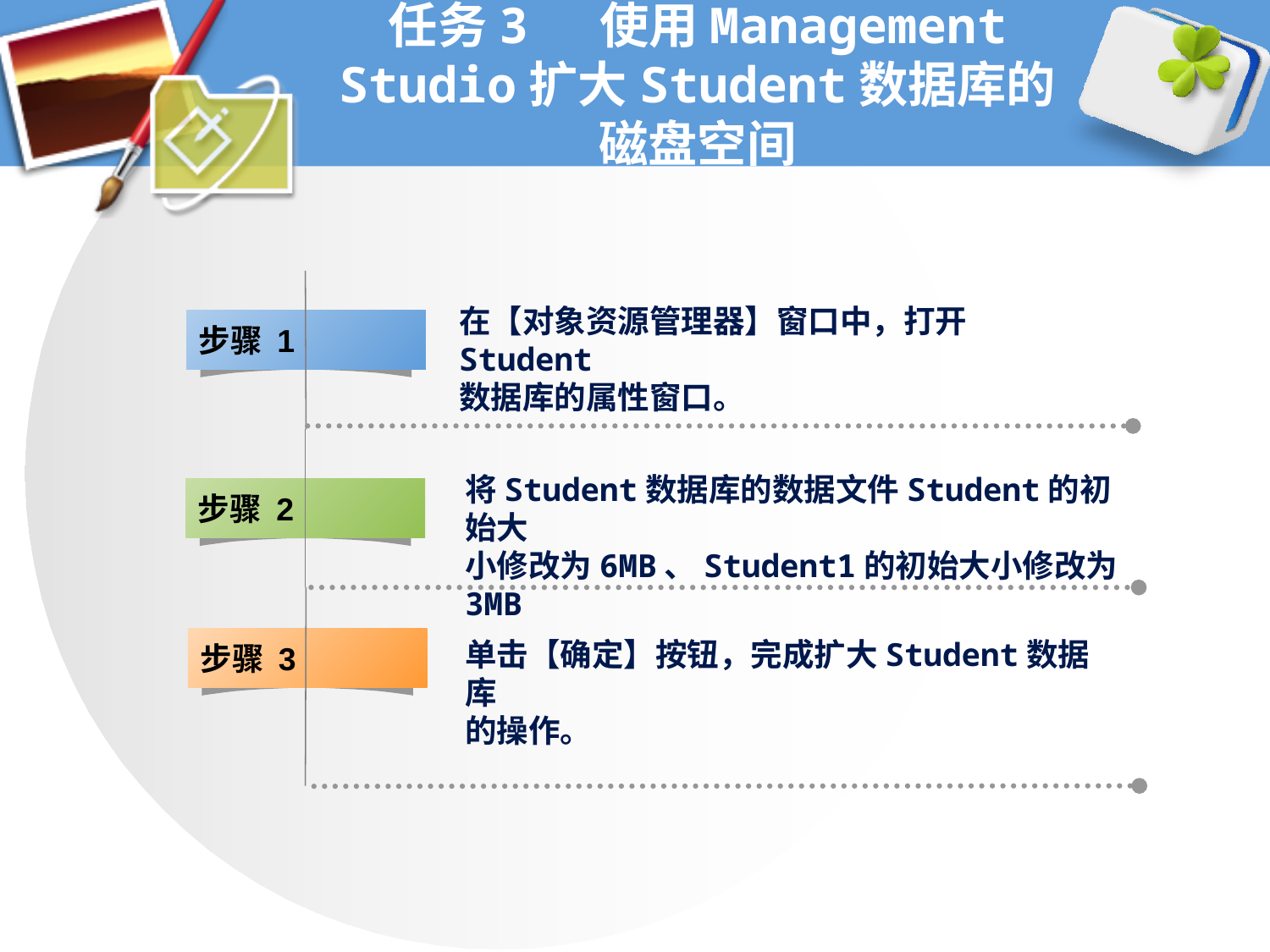

# 任务3  使用Management Studio扩大Student数据库的磁盘空间
在【对象资源管理器】窗口中，打开Student
数据库的属性窗口。
步骤 1

将Student数据库的数据文件Student的初始大
小修改为6MB、Student1的初始大小修改为3MB
步骤 2

步骤 3

单击【确定】按钮，完成扩大Student数据库
的操作。